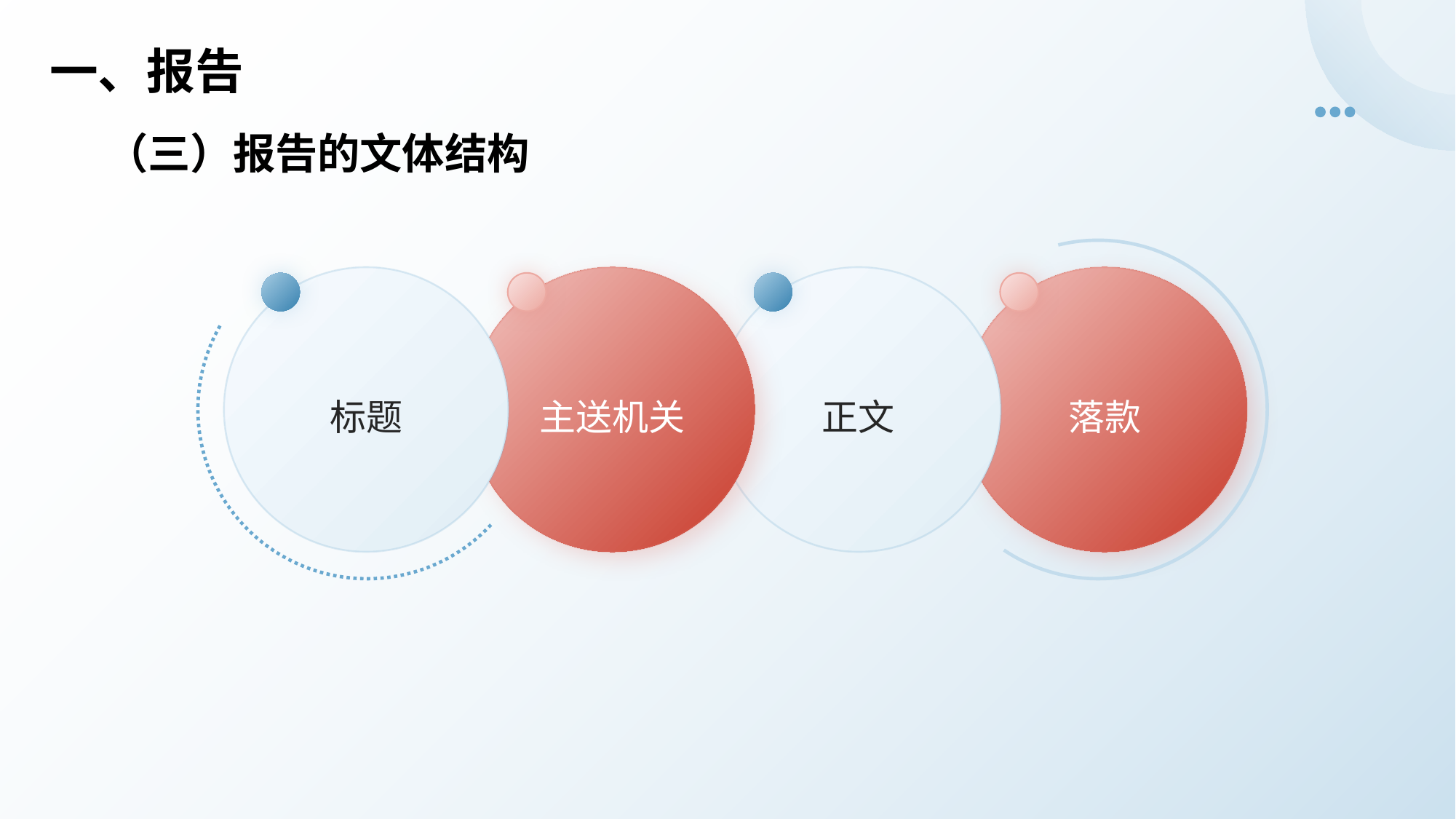

# 一、报告
（三）报告的文体结构

标题
主送机关
正文
落款